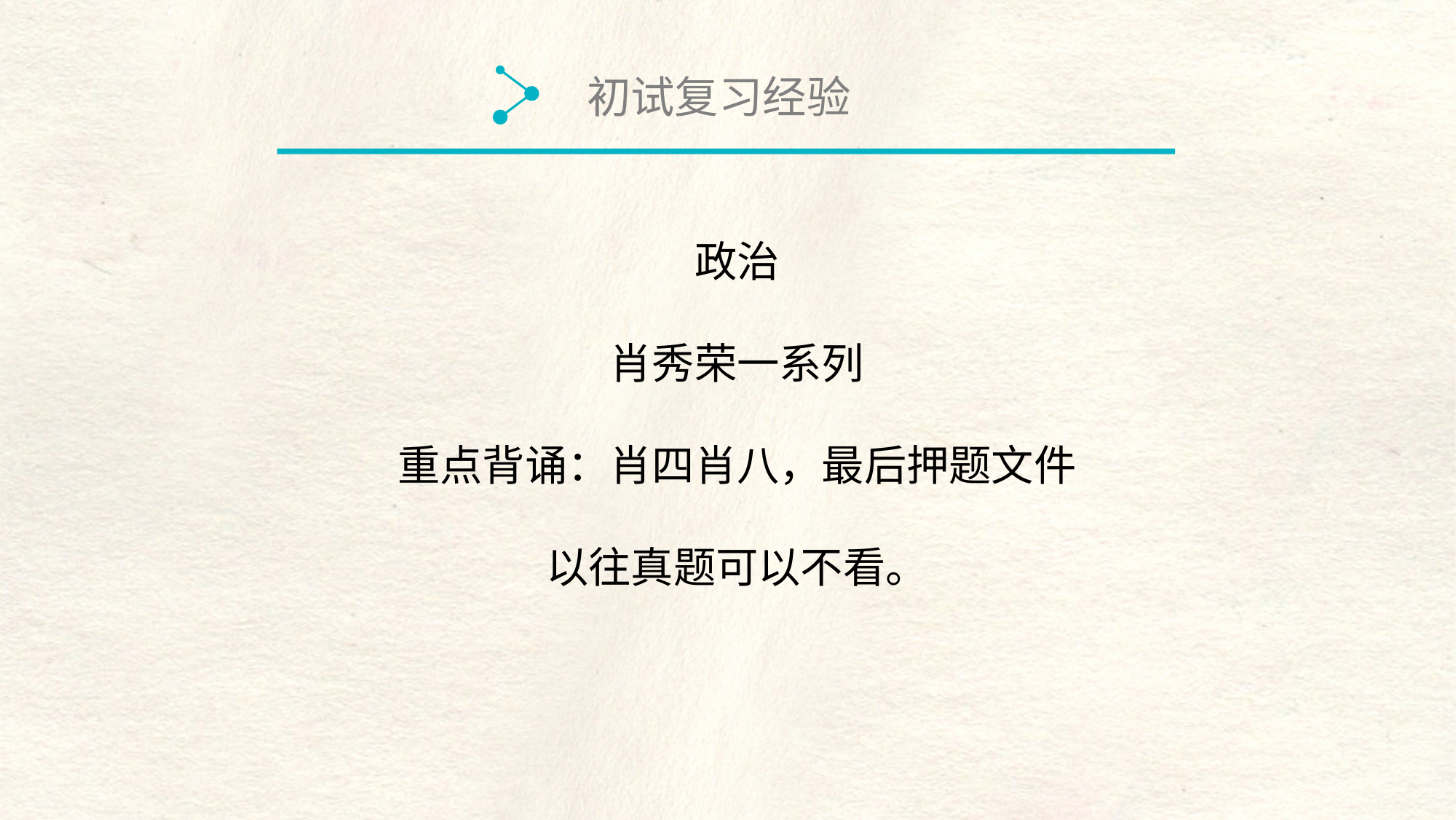

初试复习经验

政治

肖秀荣一系列

重点背诵：肖四肖八，最后押题文件

以往真题可以不看。